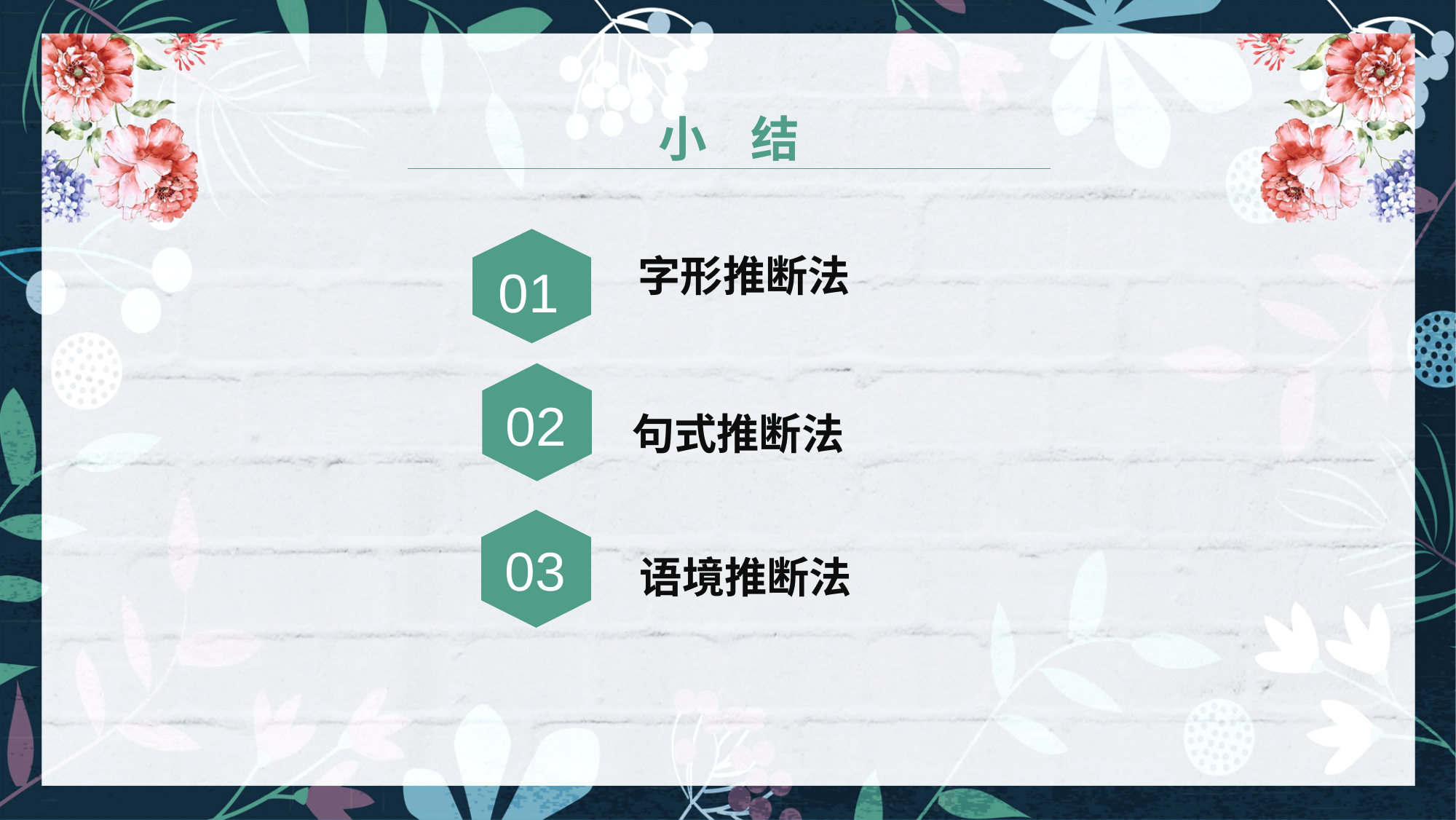

小    结

字形推断法
01
句式推断法
语境推断法

02

03